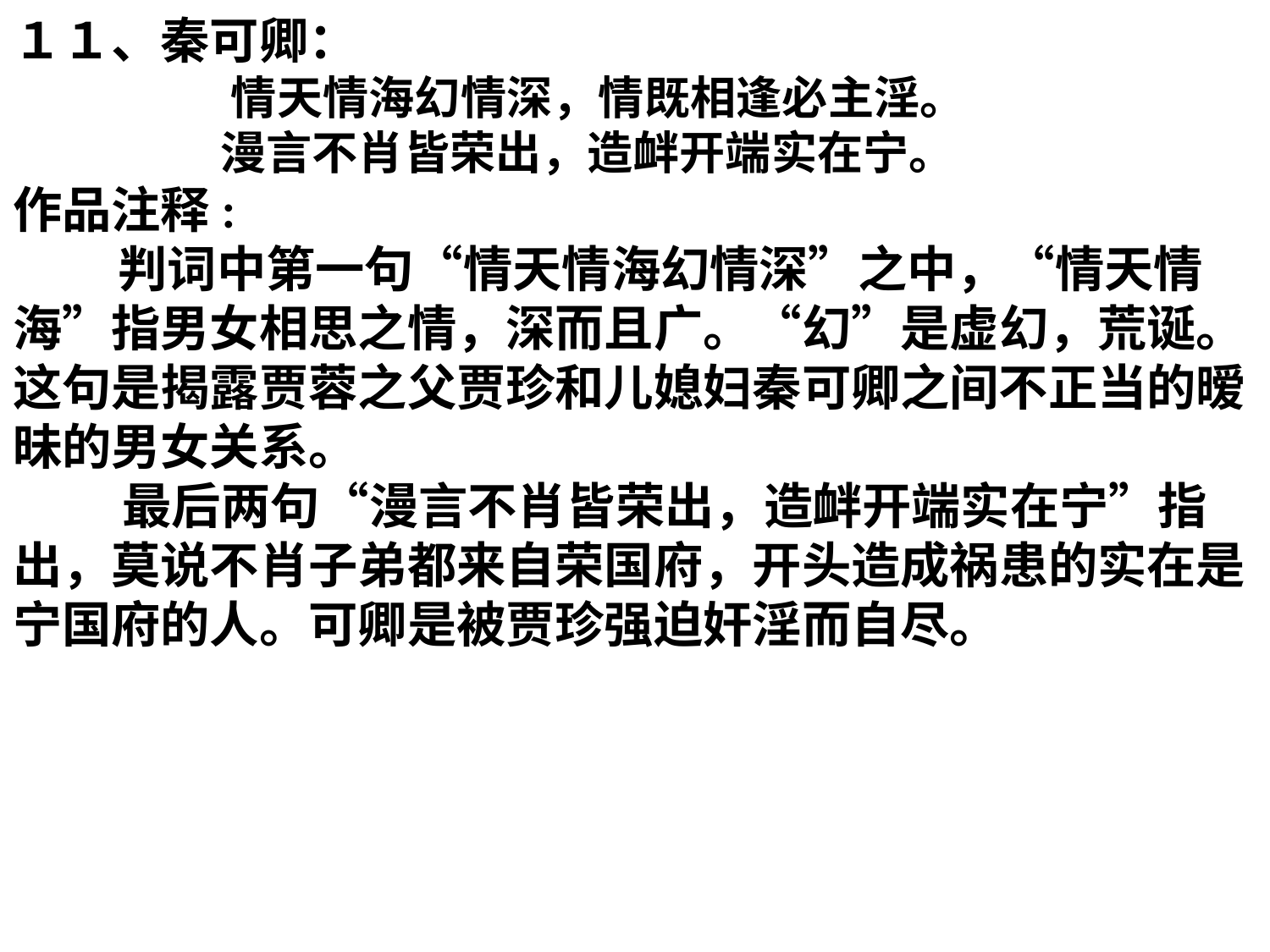

１１、秦可卿：
                    情天情海幻情深，情既相逢必主淫。
                    漫言不肖皆荣出，造衅开端实在宁。
作品注释:
　     判词中第一句“情天情海幻情深”之中，“情天情海”指男女相思之情，深而且广。“幻”是虚幻，荒诞。这句是揭露贾蓉之父贾珍和儿媳妇秦可卿之间不正当的暧昧的男女关系。
　　 最后两句“漫言不肖皆荣出，造衅开端实在宁”指出，莫说不肖子弟都来自荣国府，开头造成祸患的实在是宁国府的人。可卿是被贾珍强迫奸淫而自尽。